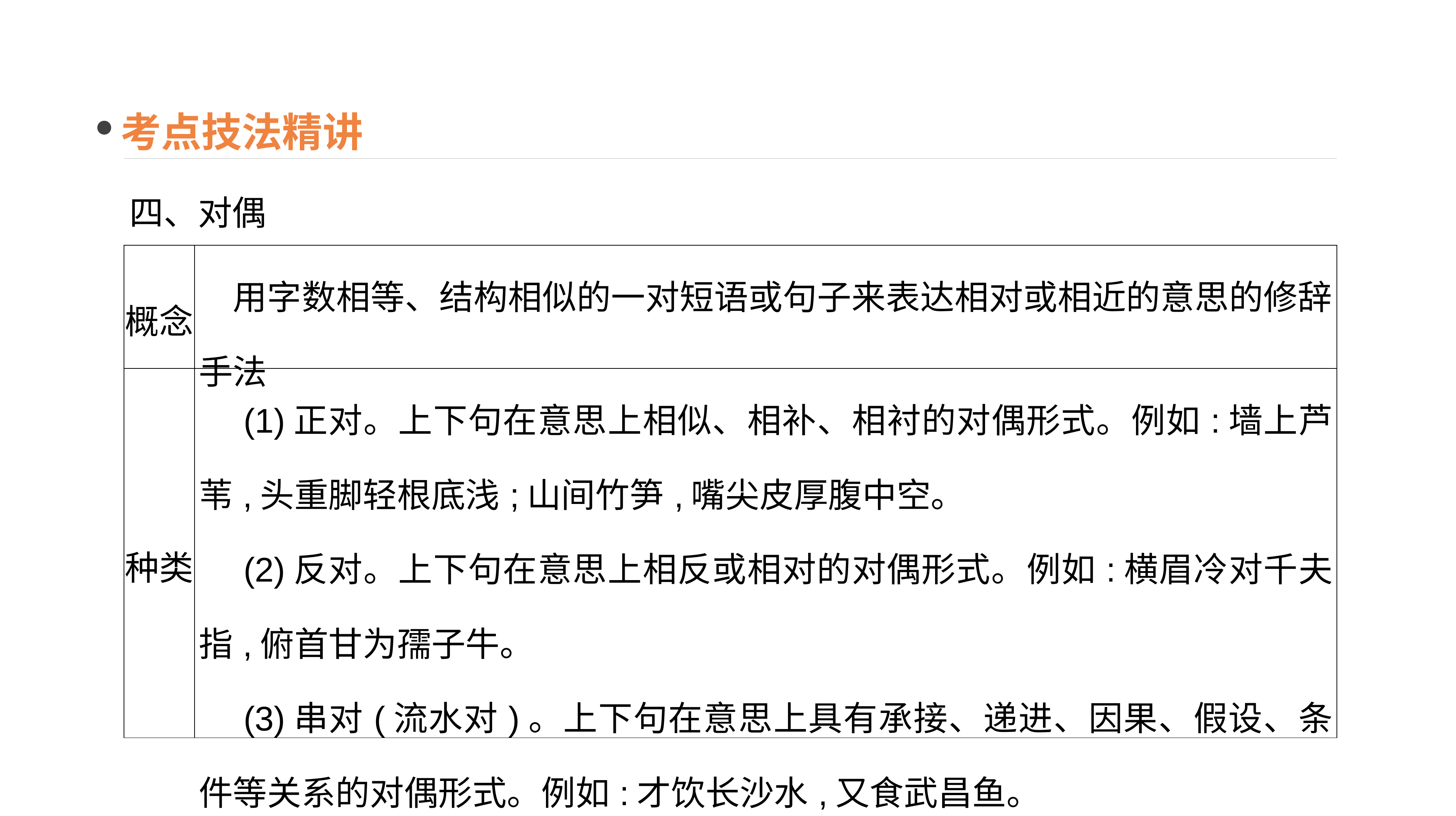

考点技法精讲

四、对偶

| 概念 | 用字数相等、结构相似的一对短语或句子来表达相对或相近的意思的修辞手法 |
| --- | --- |
| 种类 | (1)正对。上下句在意思上相似、相补、相衬的对偶形式。例如:墙上芦苇,头重脚轻根底浅;山间竹笋,嘴尖皮厚腹中空。 　(2)反对。上下句在意思上相反或相对的对偶形式。例如:横眉冷对千夫指,俯首甘为孺子牛。 　(3)串对(流水对)。上下句在意思上具有承接、递进、因果、假设、条件等关系的对偶形式。例如:才饮长沙水,又食武昌鱼。 |